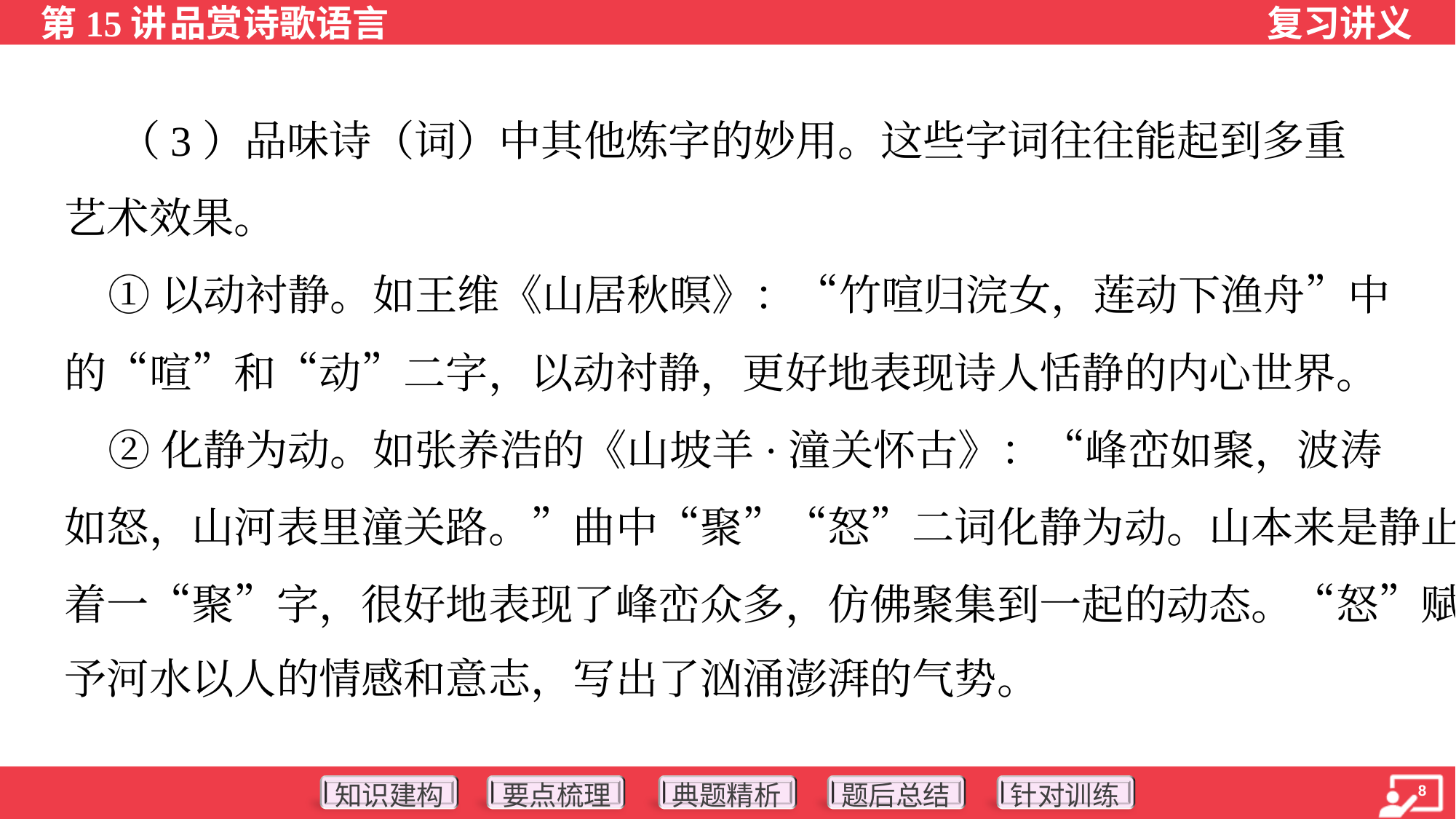

（3）品味诗（词）中其他炼字的妙用。这些字词往往能起到多重
艺术效果。
    ①以动衬静。如王维《山居秋暝》：“竹喧归浣女，莲动下渔舟”中
的“喧”和“动”二字，以动衬静，更好地表现诗人恬静的内心世界。
    ②化静为动。如张养浩的《山坡羊·潼关怀古》：“峰峦如聚，波涛
如怒，山河表里潼关路。”曲中“聚”“怒”二词化静为动。山本来是静止的，
着一“聚”字，很好地表现了峰峦众多，仿佛聚集到一起的动态。“怒”赋
予河水以人的情感和意志，写出了汹涌澎湃的气势。